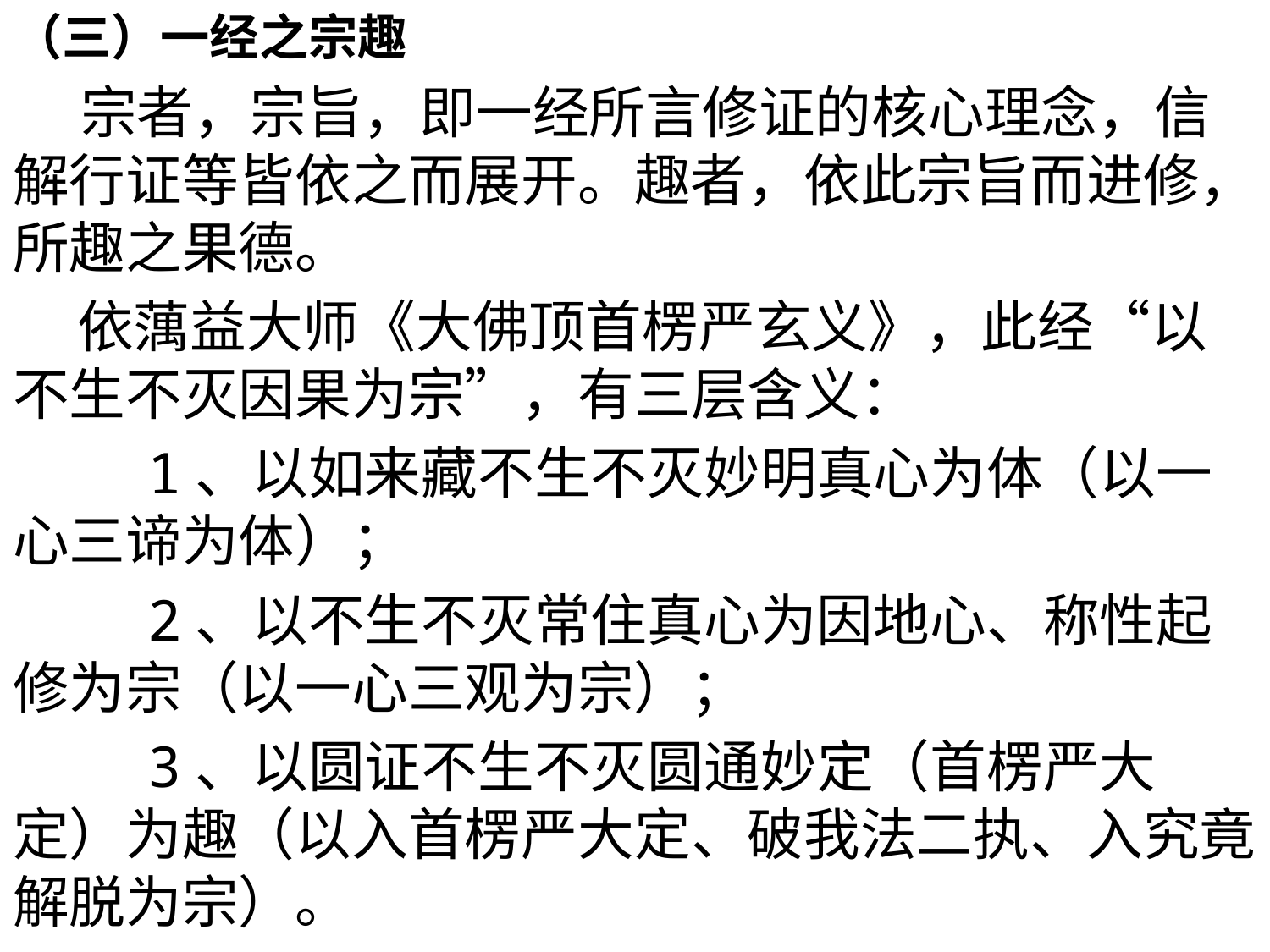

（三）一经之宗趣
     宗者，宗旨，即一经所言修证的核心理念，信解行证等皆依之而展开。趣者，依此宗旨而进修，所趣之果德。
    依蕅益大师《大佛顶首楞严玄义》，此经“以不生不灭因果为宗”，有三层含义：
    1、以如来藏不生不灭妙明真心为体（以一心三谛为体）；
    2、以不生不灭常住真心为因地心、称性起修为宗（以一心三观为宗）；
    3、以圆证不生不灭圆通妙定（首楞严大定）为趣（以入首楞严大定、破我法二执、入究竟解脱为宗）。